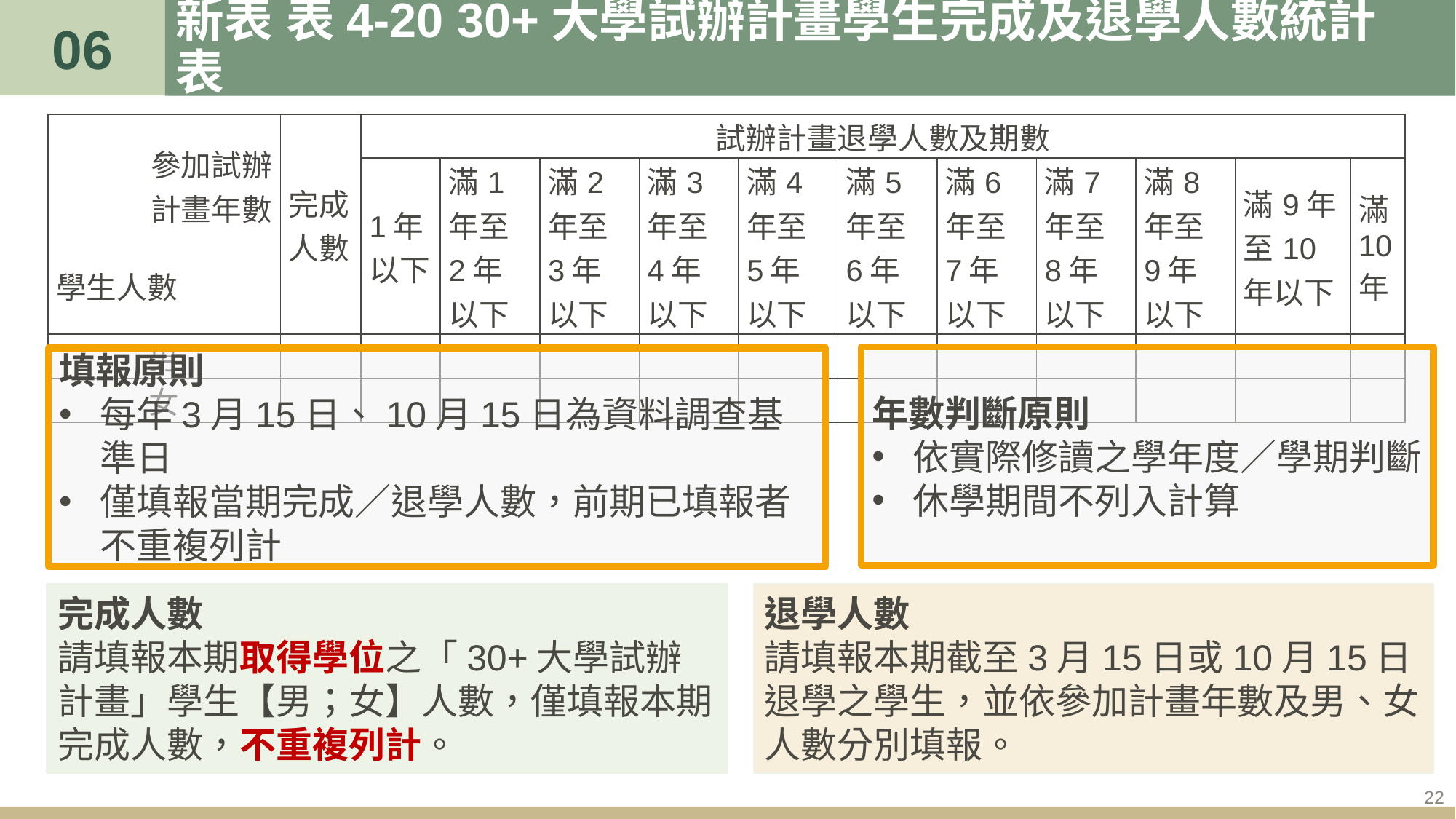

06
# 新表 表4-20 30+大學試辦計畫學生完成及退學人數統計表
| 參加試辦 計畫年數   學生人數 | 完成人數 | 試辦計畫退學人數及期數 |  |  |  |  |  |  |  |  |  |  |
| --- | --- | --- | --- | --- | --- | --- | --- | --- | --- | --- | --- | --- |
|  |  | 1年以下 | 滿1年至2年以下 | 滿2年至3年以下 | 滿3年至4年以下 | 滿4年至5年以下 | 滿5年至6年以下 | 滿6年至7年以下 | 滿7年至8年以下 | 滿8年至9年以下 | 滿9年至10年以下 | 滿10年 |
| 男 |  |  |  |  |  |  |  |  |  |  |  |  |
| 女 |  |  |  |  |  |  |  |  |  |  |  |  |
年數判斷原則
依實際修讀之學年度／學期判斷
休學期間不列入計算
填報原則
每年3月15日、10月15日為資料調查基準日
僅填報當期完成／退學人數，前期已填報者不重複列計
完成人數
請填報本期取得學位之「30+大學試辦計畫」學生【男；女】人數，僅填報本期完成人數，不重複列計。
退學人數
請填報本期截至3月15日或10月15日退學之學生，並依參加計畫年數及男、女人數分別填報。
22